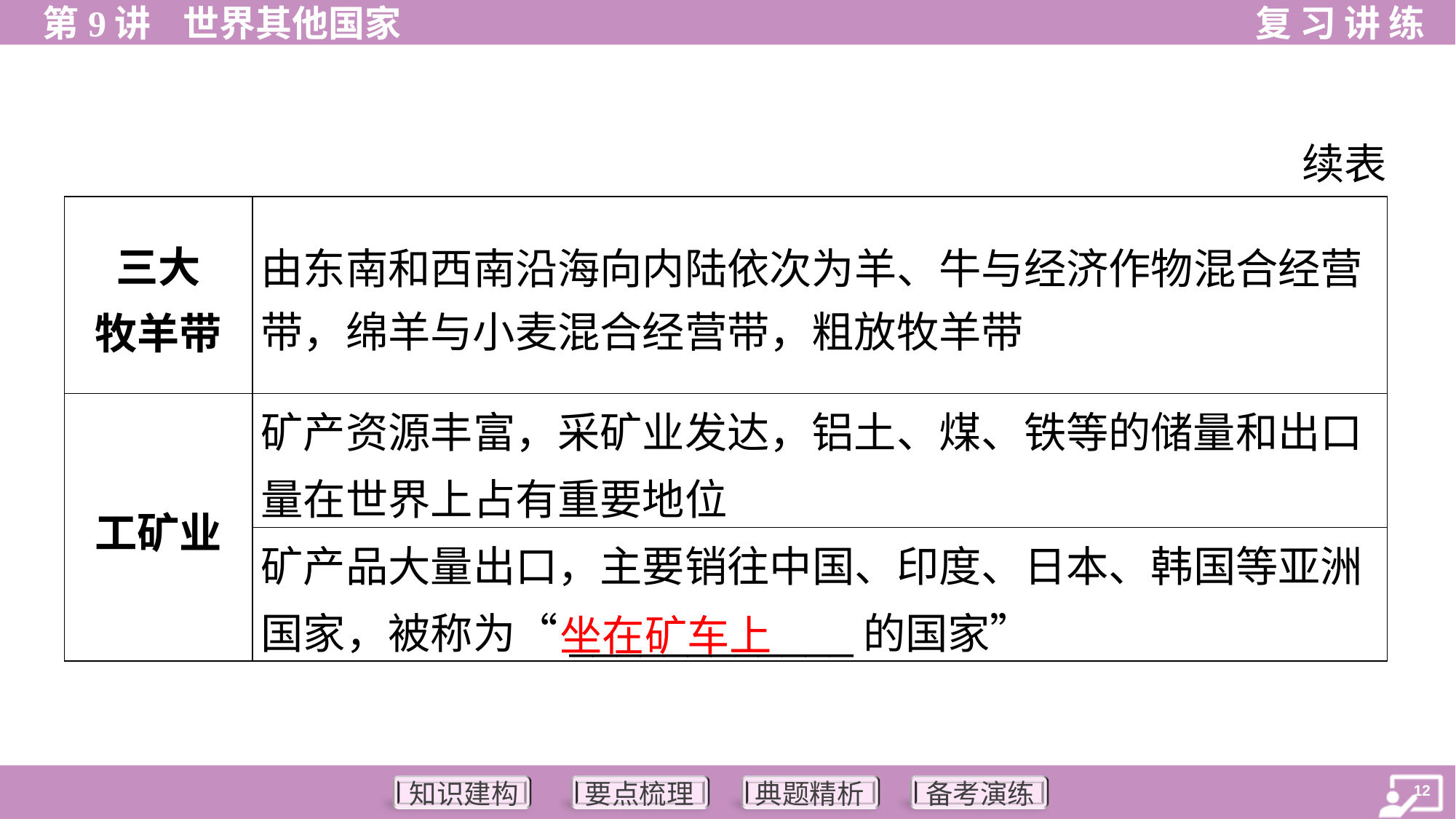

续表
| 三大 牧羊带 | 由东南和西南沿海向内陆依次为羊、牛与经济作物混合经营 带，绵羊与小麦混合经营带，粗放牧羊带 |
| --- | --- |
| 工矿业 | 矿产资源丰富，采矿业发达，铝土、煤、铁等的储量和出口量在世界上占有重要地位 |
|  | 矿产品大量出口，主要销往中国、印度、日本、韩国等亚洲国家，被称为“\_\_\_\_\_\_\_\_\_\_\_\_的国家” |
坐在矿车上